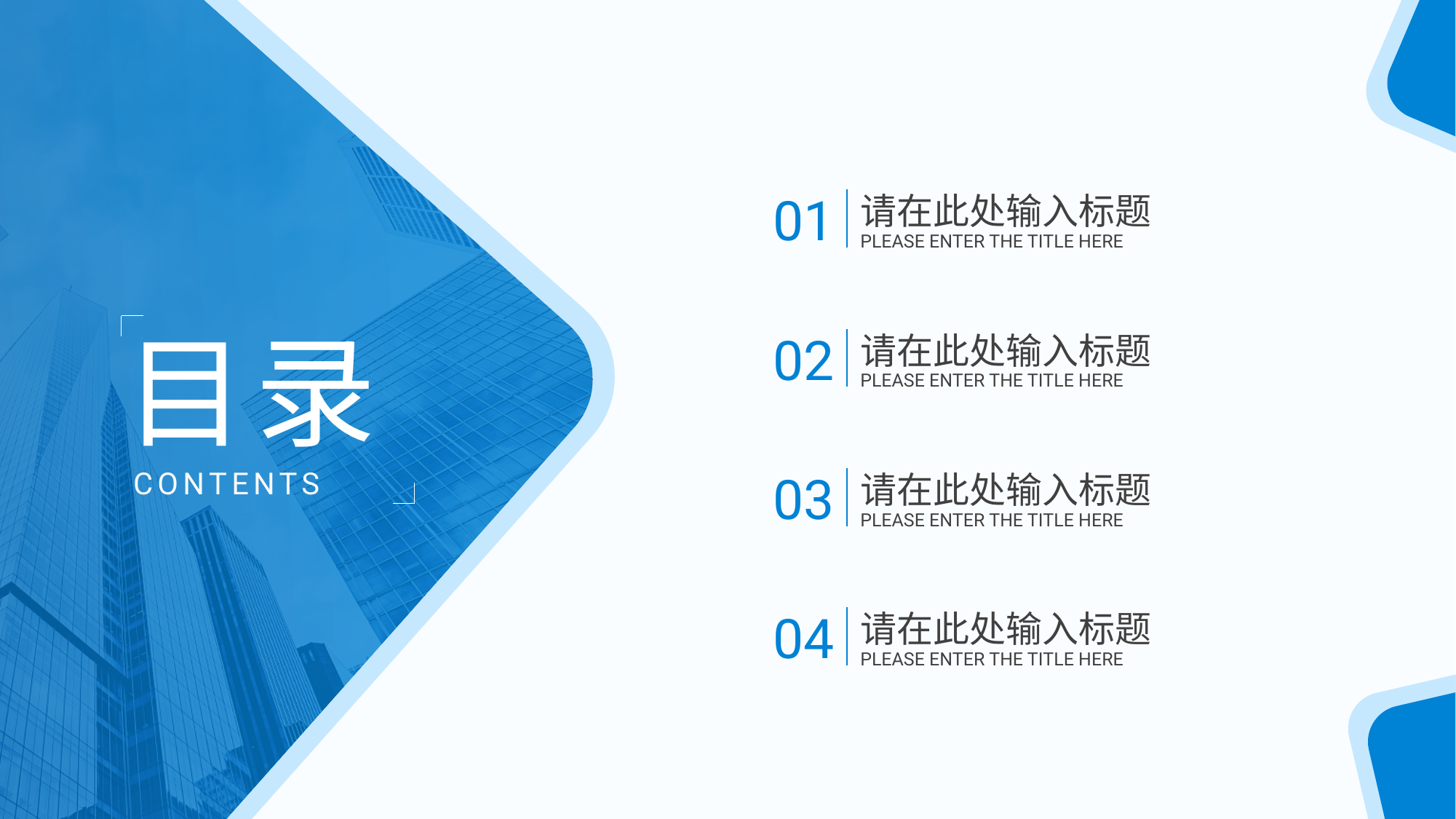

提示：如果添加目录数量，单击一个目录，同时按住shift和ctrl，可平移拖动目录。然后选中所有目录，点击“纵向分布”，可以统一目录之间的间距。
01
请在此处输入标题
PLEASE ENTER THE TITLE HERE
目录
02
请在此处输入标题
PLEASE ENTER THE TITLE HERE
CONTENTS
03
请在此处输入标题
PLEASE ENTER THE TITLE HERE
04
请在此处输入标题
PLEASE ENTER THE TITLE HERE